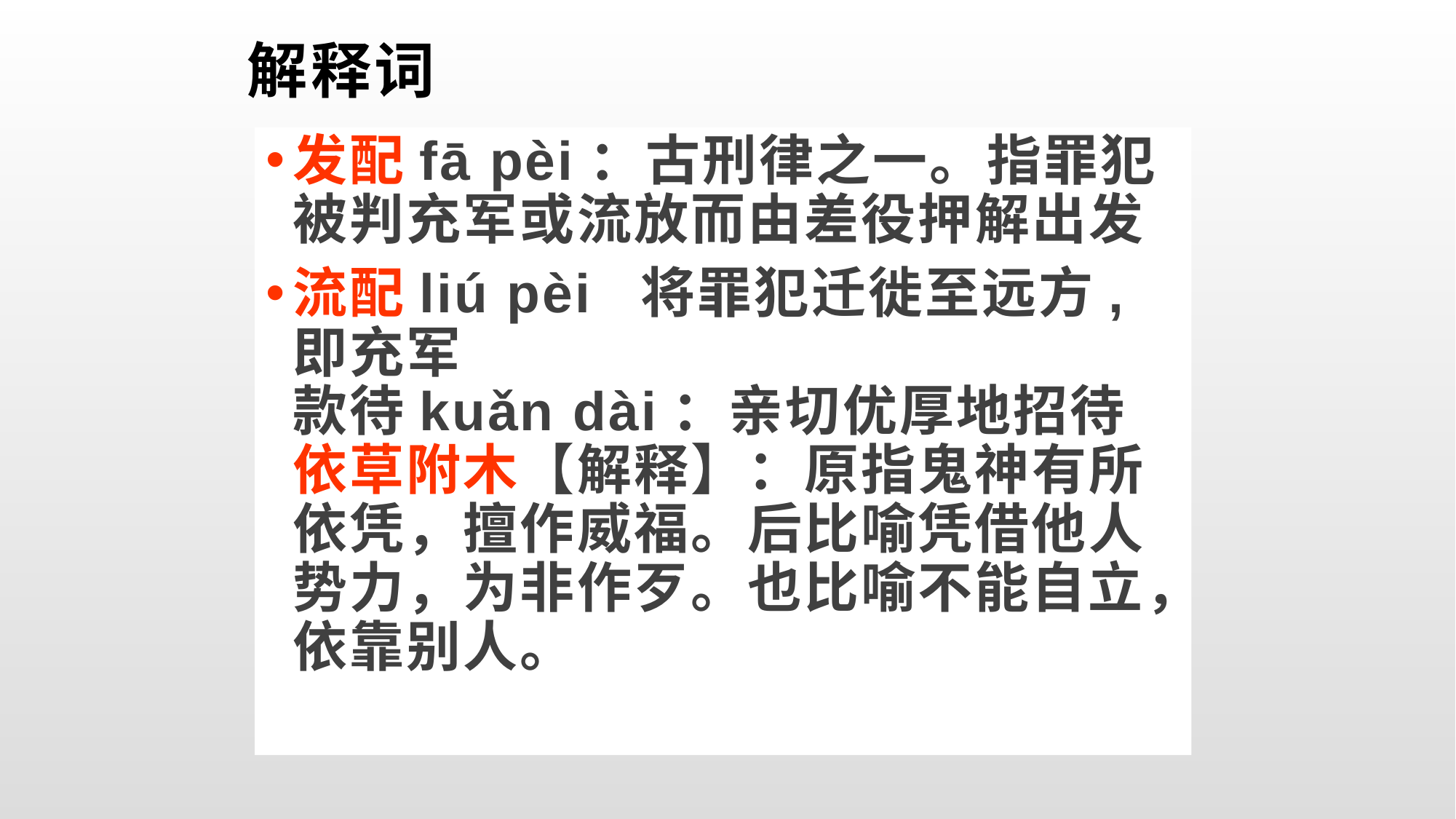

# 解释词
发配fā pèi：古刑律之一。指罪犯被判充军或流放而由差役押解出发
流配liú pèi  将罪犯迁徙至远方,即充军
款待kuǎn dài：亲切优厚地招待
依草附木【解释】：原指鬼神有所依凭，擅作威福。后比喻凭借他人势力，为非作歹。也比喻不能自立，依靠别人。